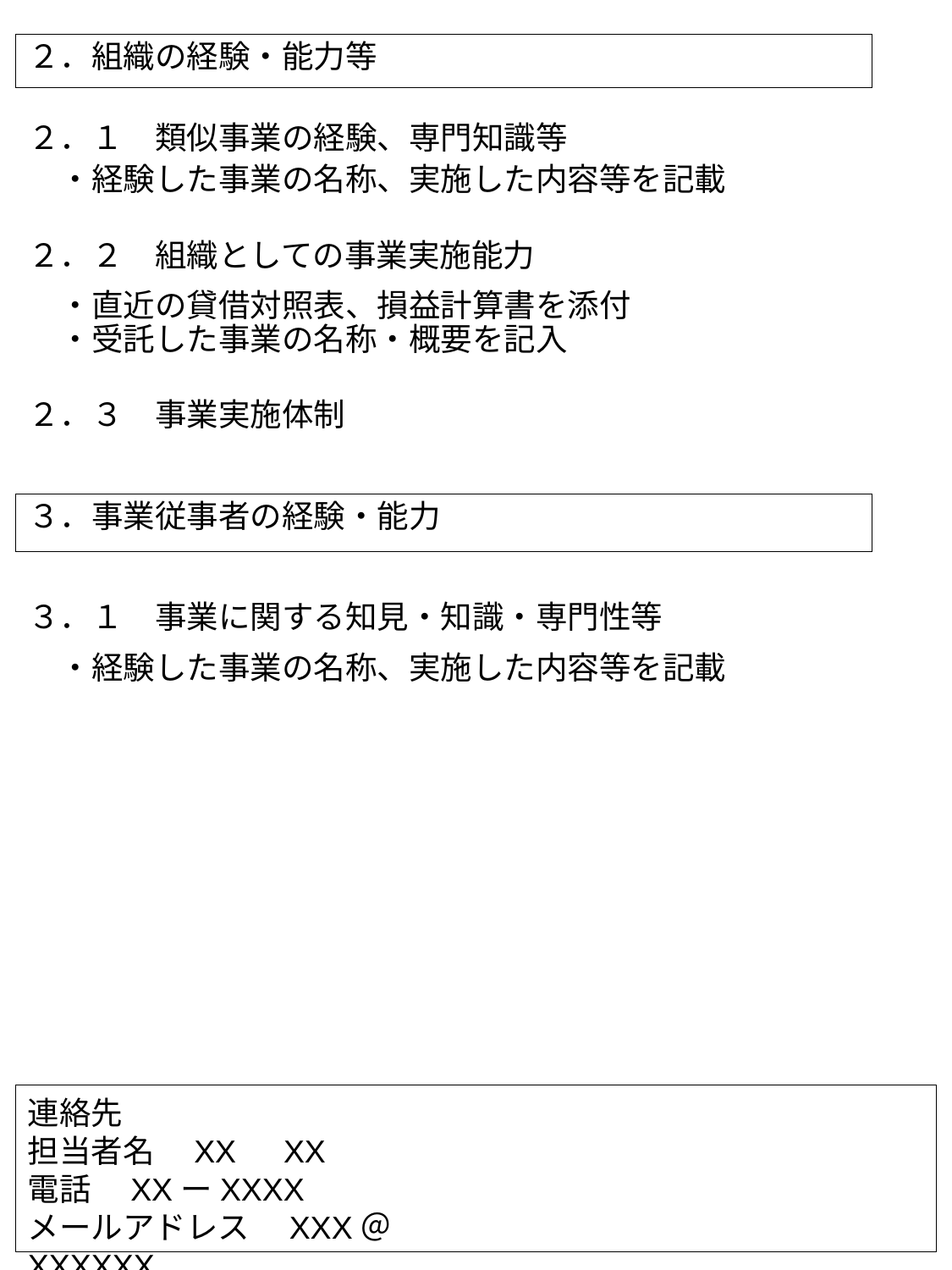

２．組織の経験・能力等
２．１　類似事業の経験、専門知識等
　・経験した事業の名称、実施した内容等を記載
２．２　組織としての事業実施能力

　・直近の貸借対照表、損益計算書を添付
　・受託した事業の名称・概要を記入

２．３　事業実施体制
３．事業従事者の経験・能力
３．１　事業に関する知見・知識・専門性等

　・経験した事業の名称、実施した内容等を記載

連絡先
担当者名　XX　XX
電話　XXーXXXX
メールアドレス　XXX＠XXXXXX